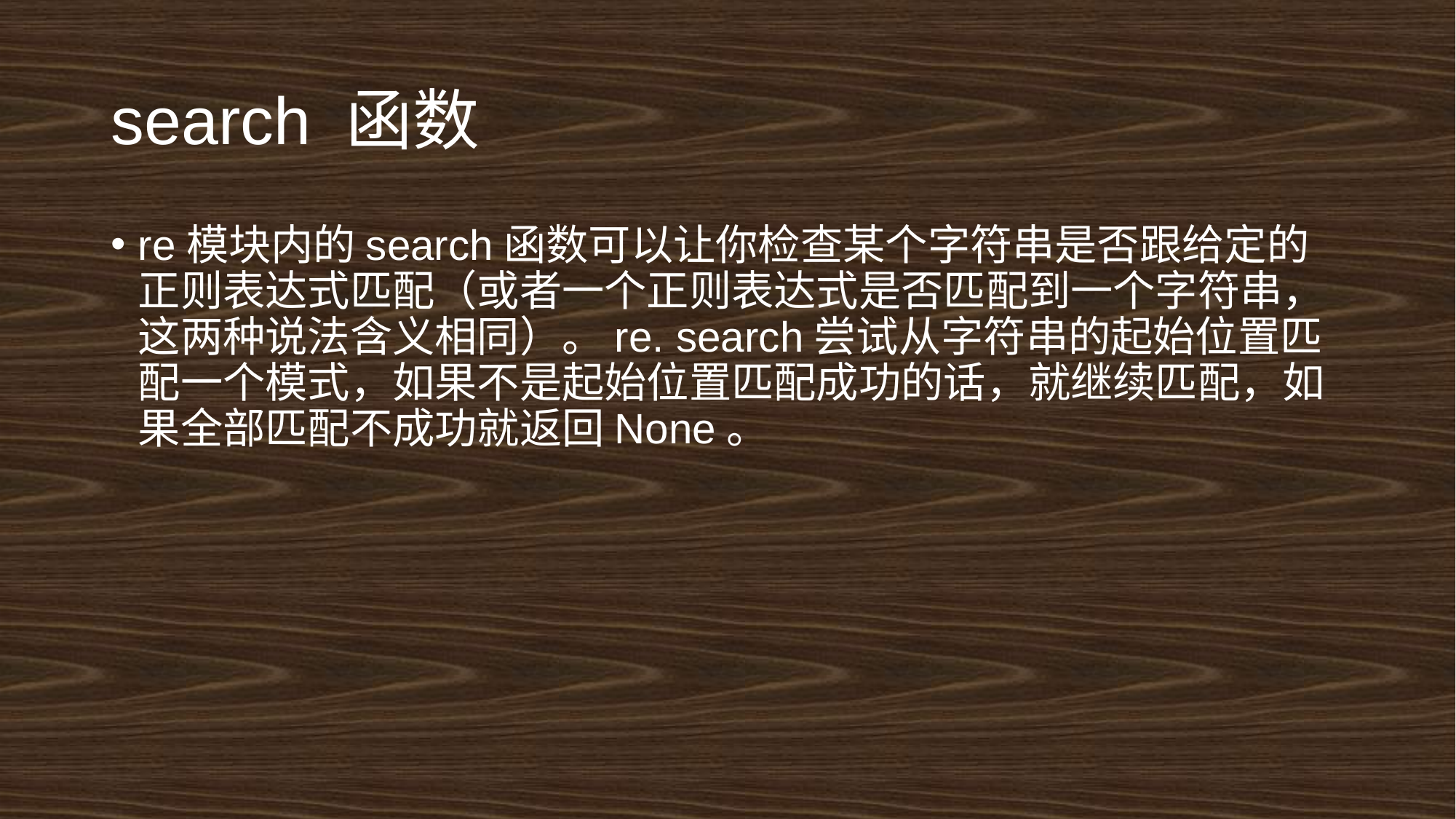

# search 函数
re模块内的search函数可以让你检查某个字符串是否跟给定的正则表达式匹配（或者一个正则表达式是否匹配到一个字符串，这两种说法含义相同）。re. search尝试从字符串的起始位置匹配一个模式，如果不是起始位置匹配成功的话，就继续匹配，如果全部匹配不成功就返回None。